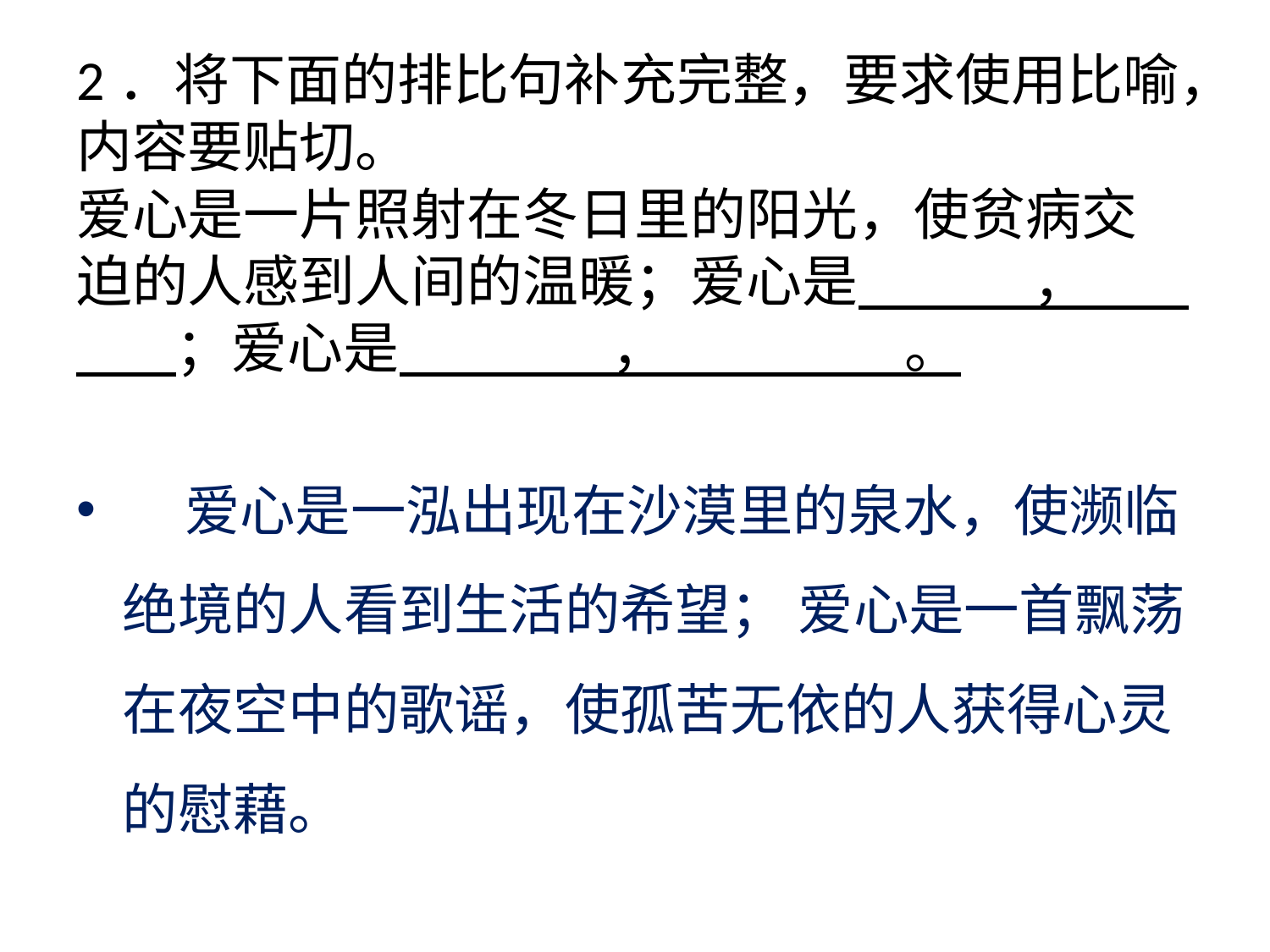

# 2．将下面的排比句补充完整，要求使用比喻，内容要贴切。 爱心是一片照射在冬日里的阳光，使贫病交迫的人感到人间的温暖；爱心是              ，                 ；爱心是                 ，                   。
    爱心是一泓出现在沙漠里的泉水，使濒临绝境的人看到生活的希望； 爱心是一首飘荡在夜空中的歌谣，使孤苦无依的人获得心灵的慰藉。